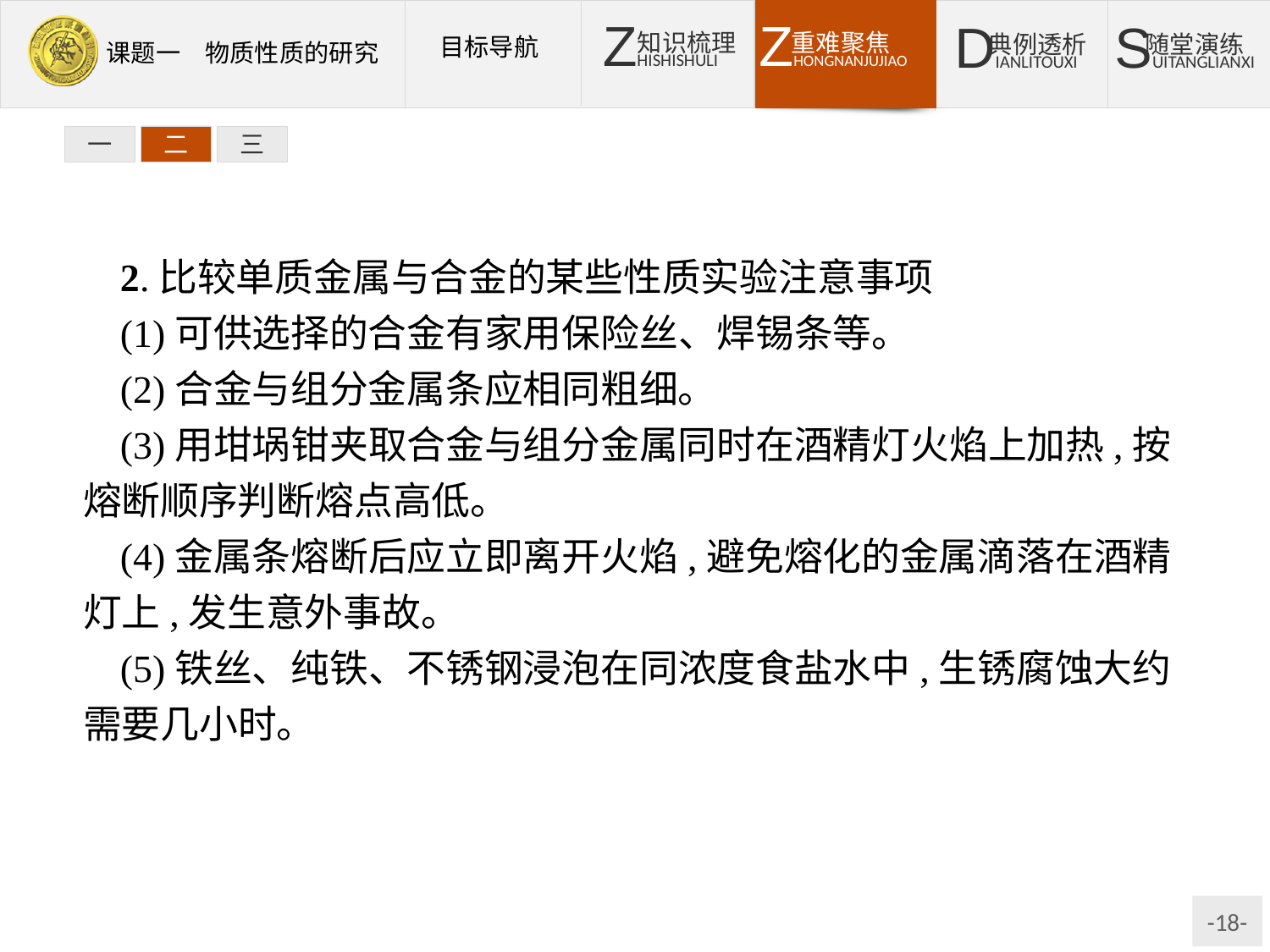

一
二
三
2.比较单质金属与合金的某些性质实验注意事项
(1)可供选择的合金有家用保险丝、焊锡条等。
(2)合金与组分金属条应相同粗细。
(3)用坩埚钳夹取合金与组分金属同时在酒精灯火焰上加热,按熔断顺序判断熔点高低。
(4)金属条熔断后应立即离开火焰,避免熔化的金属滴落在酒精灯上,发生意外事故。
(5)铁丝、纯铁、不锈钢浸泡在同浓度食盐水中,生锈腐蚀大约需要几小时。